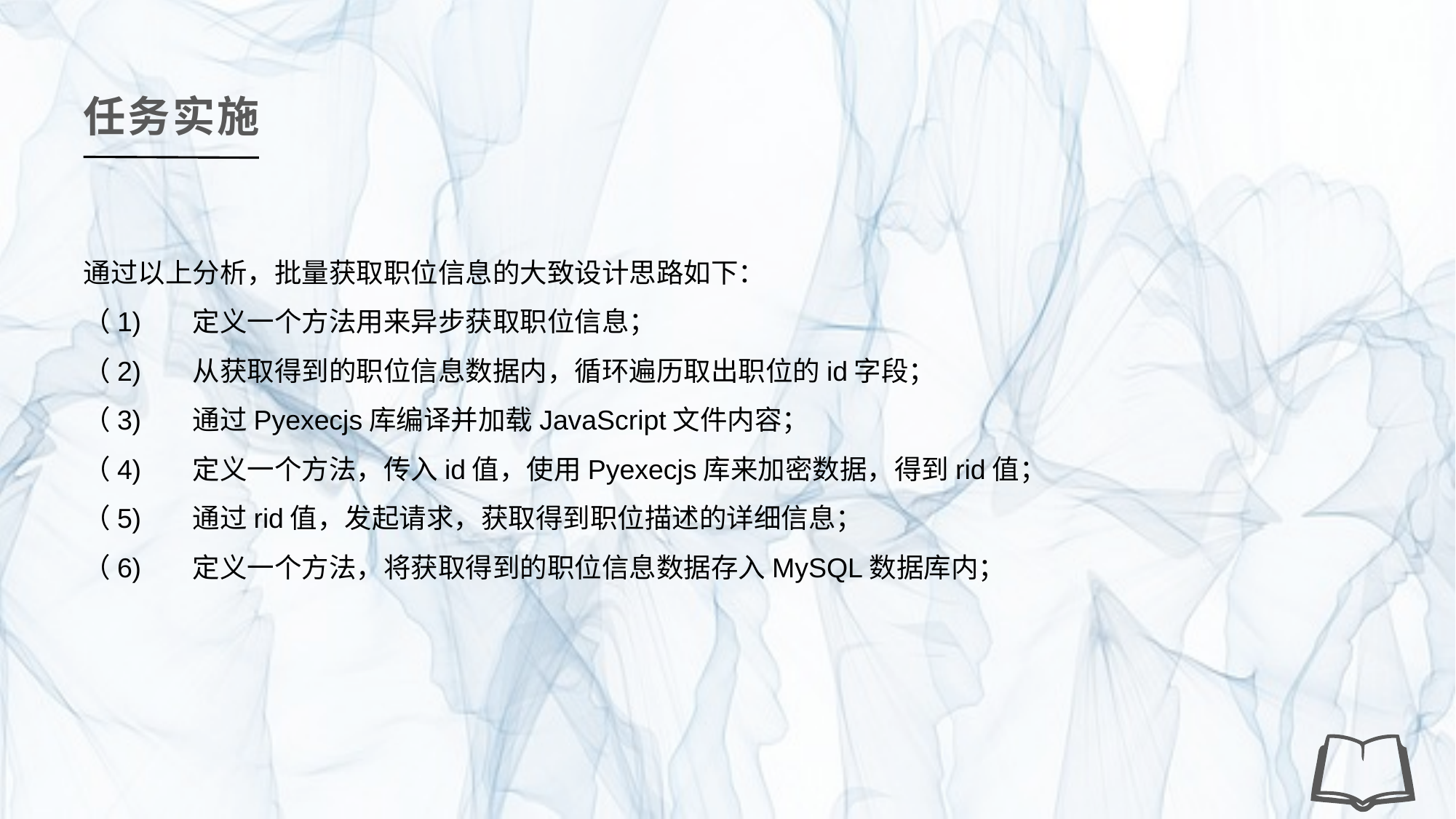

任务实施

通过以上分析，批量获取职位信息的大致设计思路如下：
（1)	定义一个方法用来异步获取职位信息；
（2)	从获取得到的职位信息数据内，循环遍历取出职位的id字段；
（3)	通过Pyexecjs库编译并加载JavaScript文件内容；
（4)	定义一个方法，传入id值，使用Pyexecjs库来加密数据，得到rid值；
（5)	通过rid值，发起请求，获取得到职位描述的详细信息；
（6)	定义一个方法，将获取得到的职位信息数据存入MySQL数据库内；

46